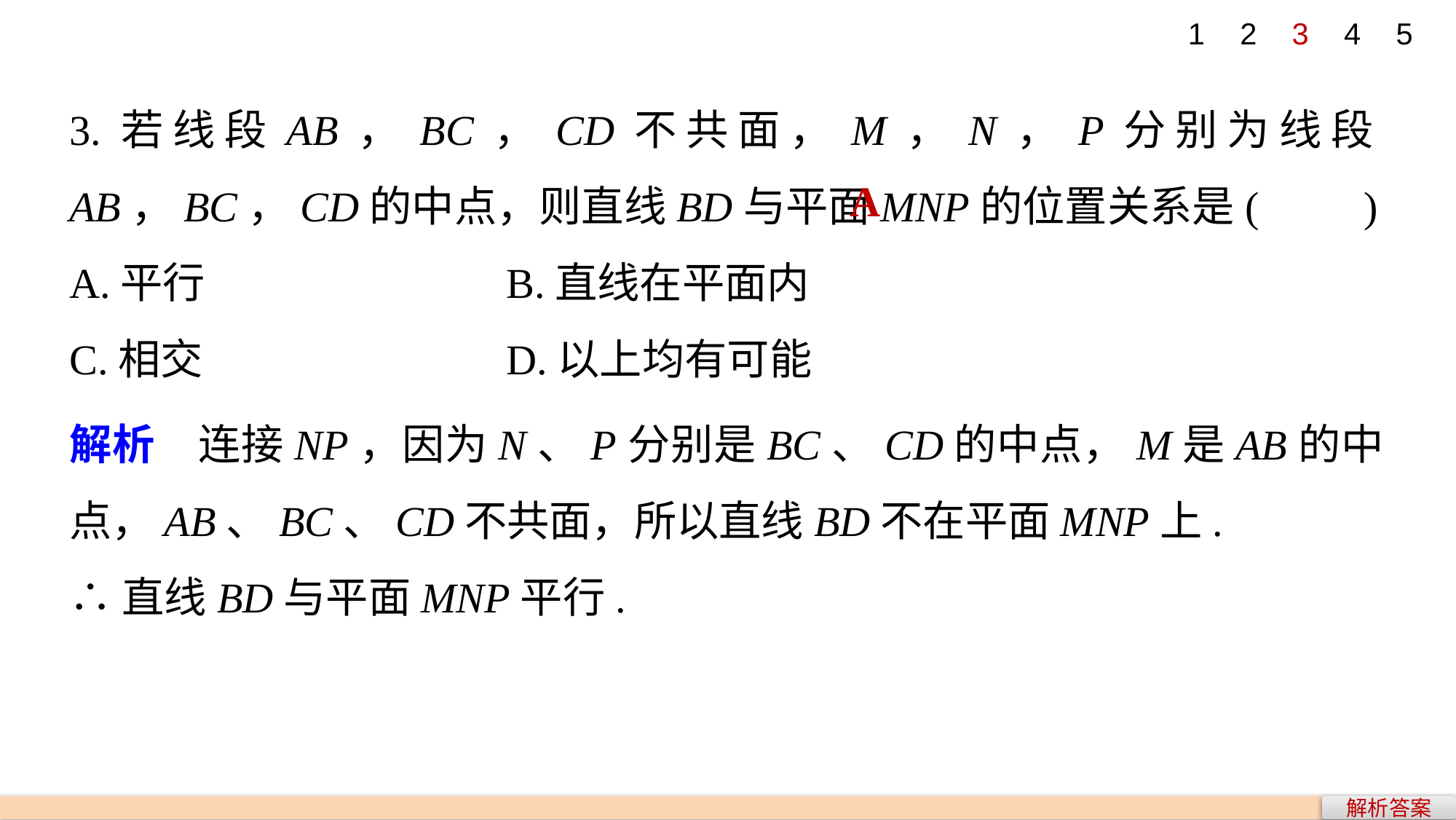

1
2
3
4
5
3.若线段AB，BC，CD不共面，M，N，P分别为线段AB，BC，CD的中点，则直线BD与平面MNP的位置关系是(　　)
A.平行  			B.直线在平面内
C.相交  			D.以上均有可能
A
解析　连接NP，因为N、P分别是BC、CD的中点，M是AB的中点，AB、BC、CD不共面，所以直线BD不在平面MNP上.
∴直线BD与平面MNP平行.
解析答案